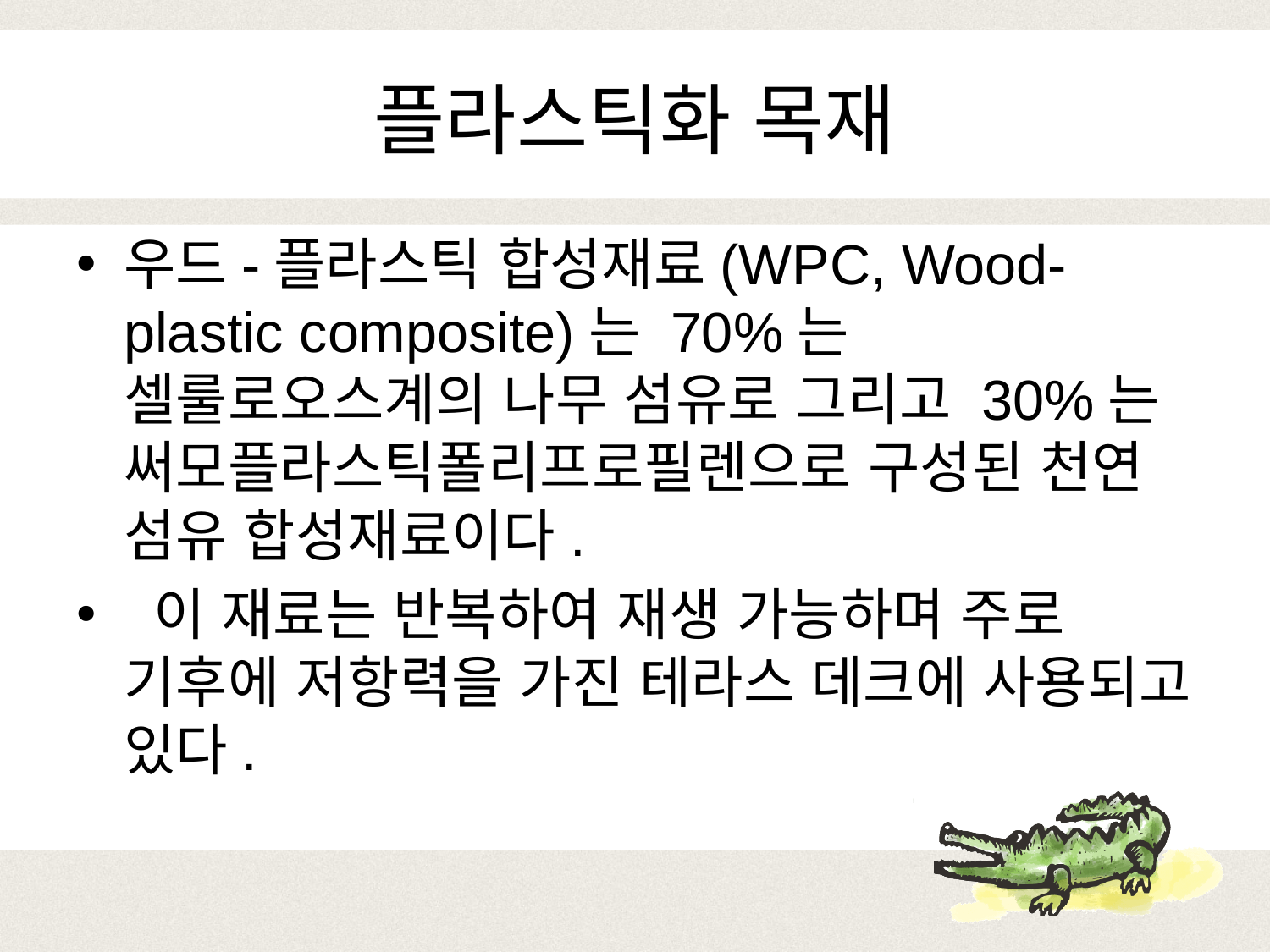

# 플라스틱화 목재
우드-플라스틱 합성재료(WPC, Wood-plastic composite)는 70%는 셀룰로오스계의 나무 섬유로 그리고 30%는 써모플라스틱폴리프로필렌으로 구성된 천연 섬유 합성재료이다.
 이 재료는 반복하여 재생 가능하며 주로 기후에 저항력을 가진 테라스 데크에 사용되고 있다.